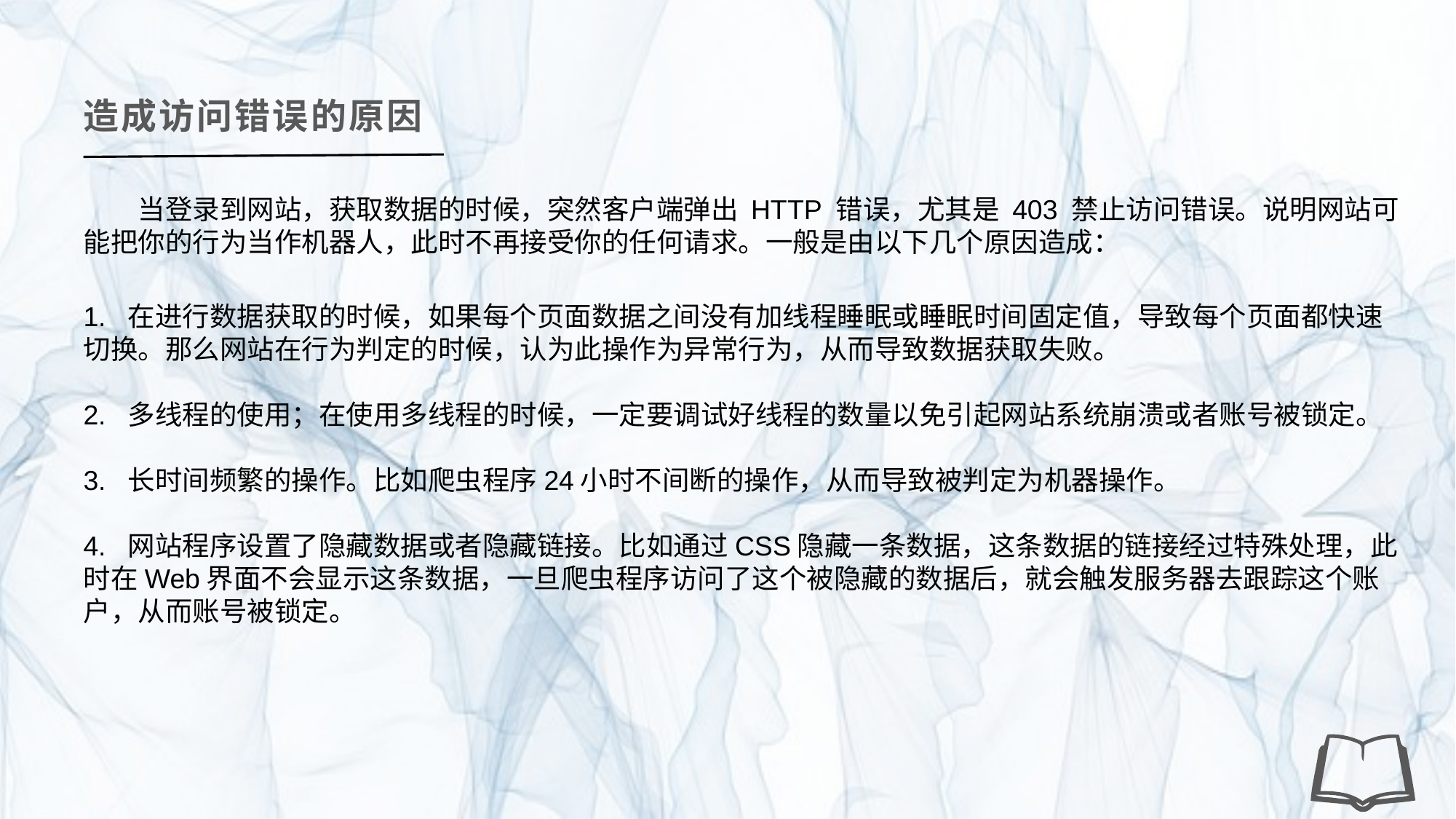

造成访问错误的原因
当登录到网站，获取数据的时候，突然客户端弹出 HTTP 错误，尤其是 403 禁止访问错误。说明网站可能把你的行为当作机器人，此时不再接受你的任何请求。一般是由以下几个原因造成：
1.  在进行数据获取的时候，如果每个页面数据之间没有加线程睡眠或睡眠时间固定值，导致每个页面都快速切换。那么网站在行为判定的时候，认为此操作为异常行为，从而导致数据获取失败。

2.  多线程的使用；在使用多线程的时候，一定要调试好线程的数量以免引起网站系统崩溃或者账号被锁定。

3.  长时间频繁的操作。比如爬虫程序24小时不间断的操作，从而导致被判定为机器操作。

4.  网站程序设置了隐藏数据或者隐藏链接。比如通过CSS隐藏一条数据，这条数据的链接经过特殊处理，此时在Web界面不会显示这条数据，一旦爬虫程序访问了这个被隐藏的数据后，就会触发服务器去跟踪这个账户，从而账号被锁定。

5